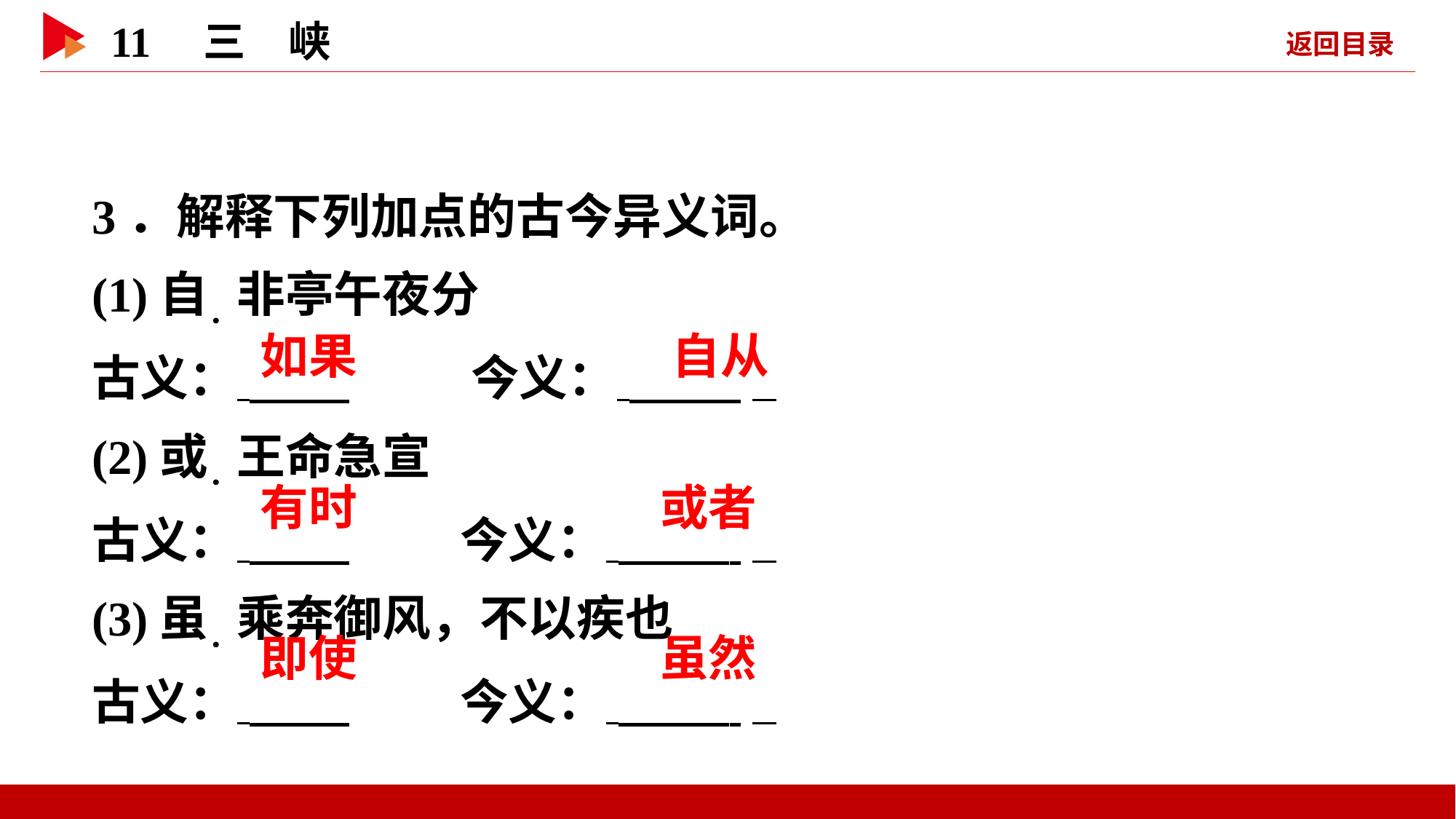

3．解释下列加点的古今异义词。
(1)自．非亭午夜分
古义：                     今义：           _
(2)或．王命急宣
古义：                    今义：            _
(3)虽．乘奔御风，不以疾也
古义：                    今义：            _
 如果
 自从
 有时
 或者
 即使
 虽然